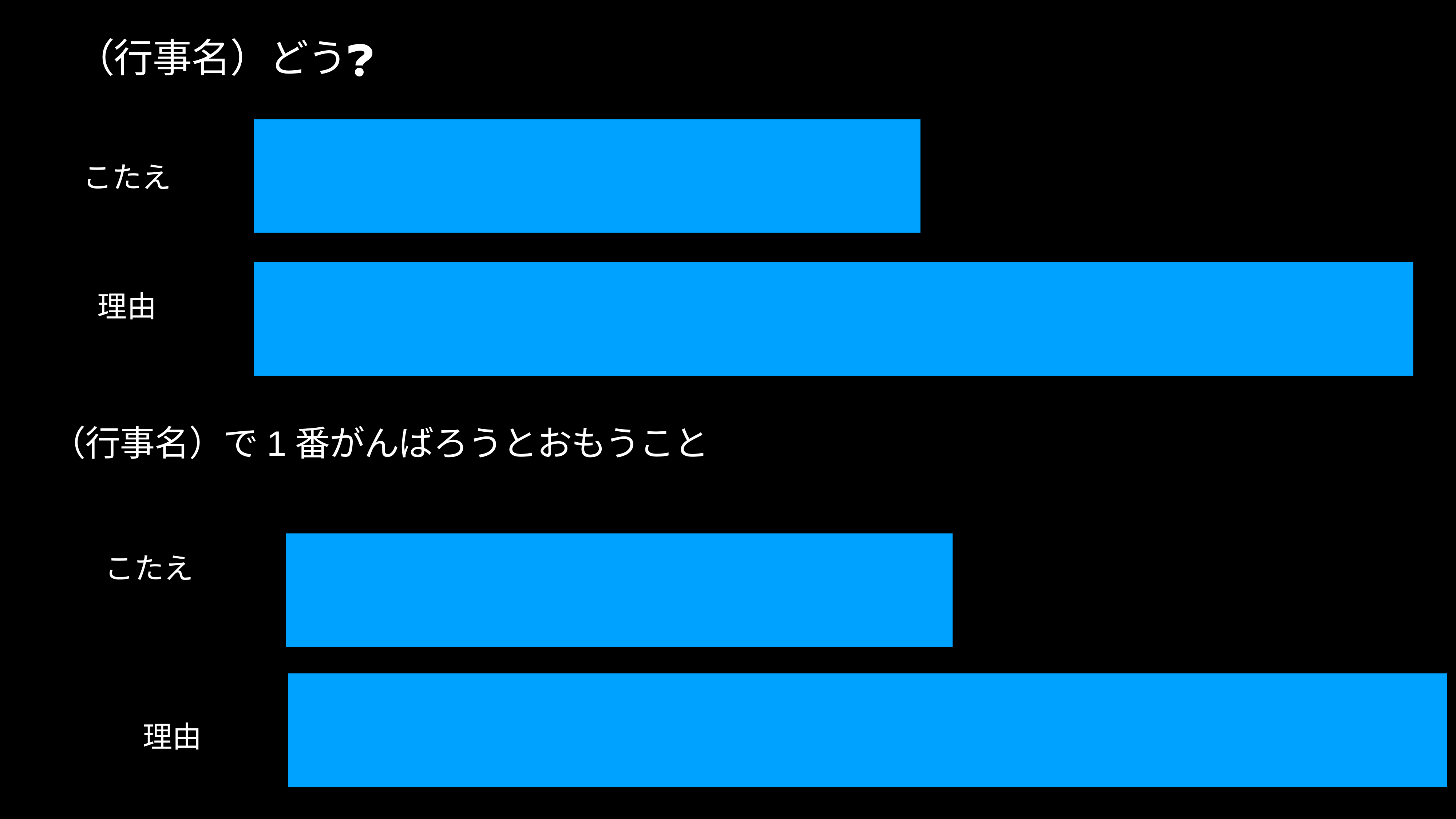

# （行事名）どう❓

こたえ

理由
（行事名）で1番がんばろうとおもうこと

こたえ

理由